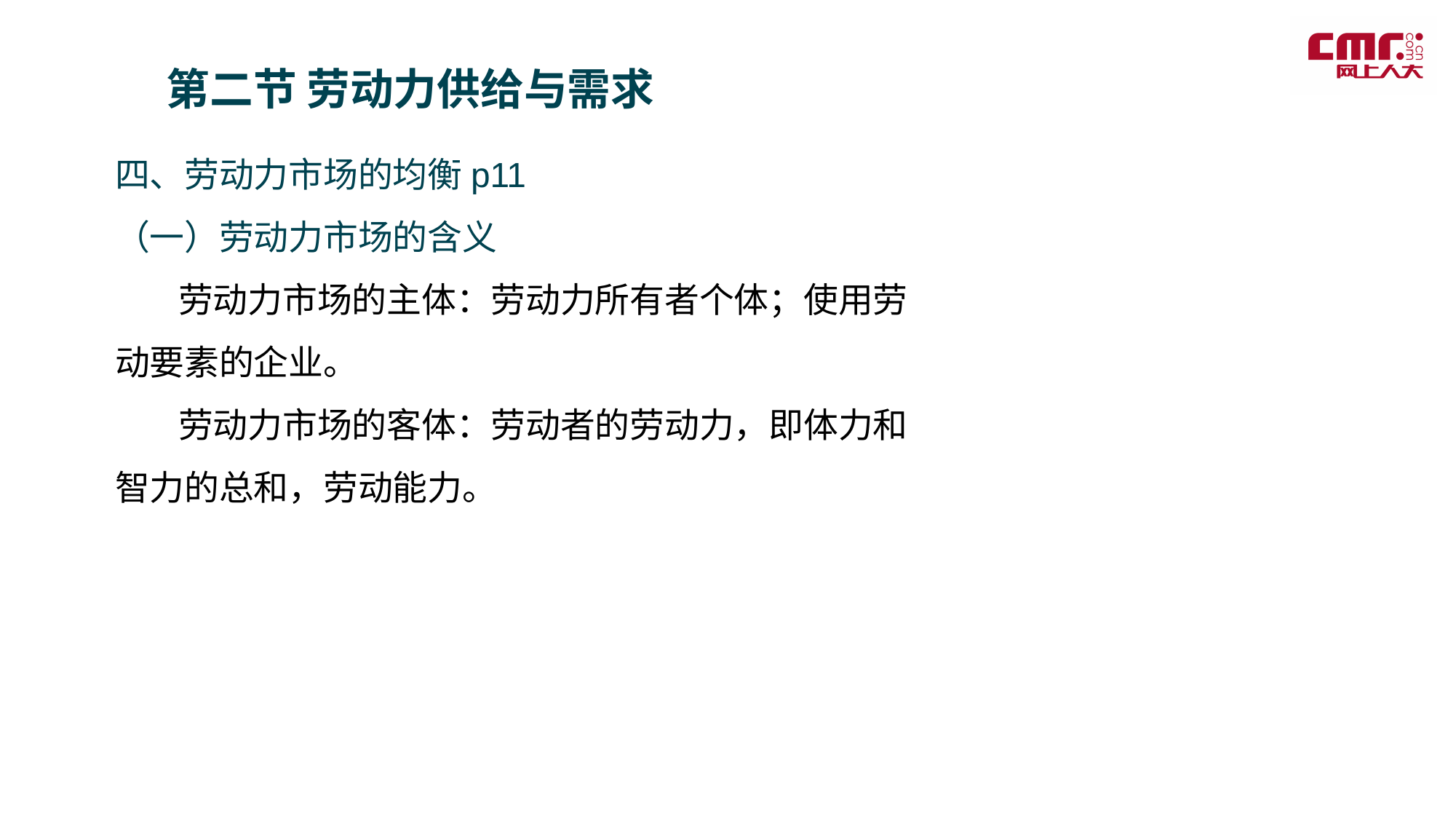

第二节 劳动力供给与需求
四、劳动力市场的均衡p11
（一）劳动力市场的含义
       劳动力市场的主体：劳动力所有者个体；使用劳动要素的企业。
       劳动力市场的客体：劳动者的劳动力，即体力和智力的总和，劳动能力。